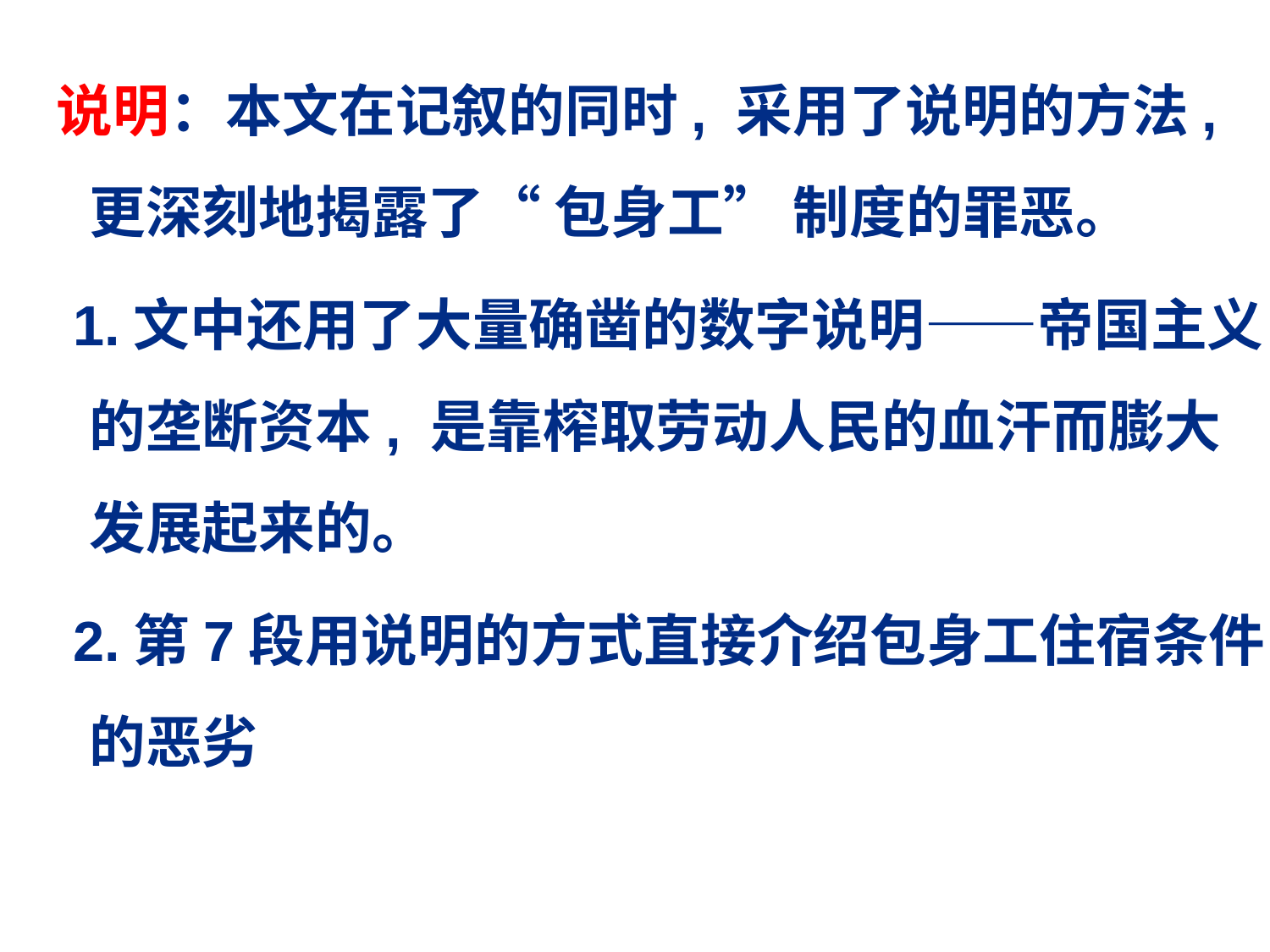

# 说明：本文在记叙的同时, 采用了说明的方法, 更深刻地揭露了“ 包身工” 制度的罪恶。
  1.文中还用了大量确凿的数字说明——帝国主义的垄断资本, 是靠榨取劳动人民的血汗而膨大发展起来的。
  2.第7段用说明的方式直接介绍包身工住宿条件的恶劣